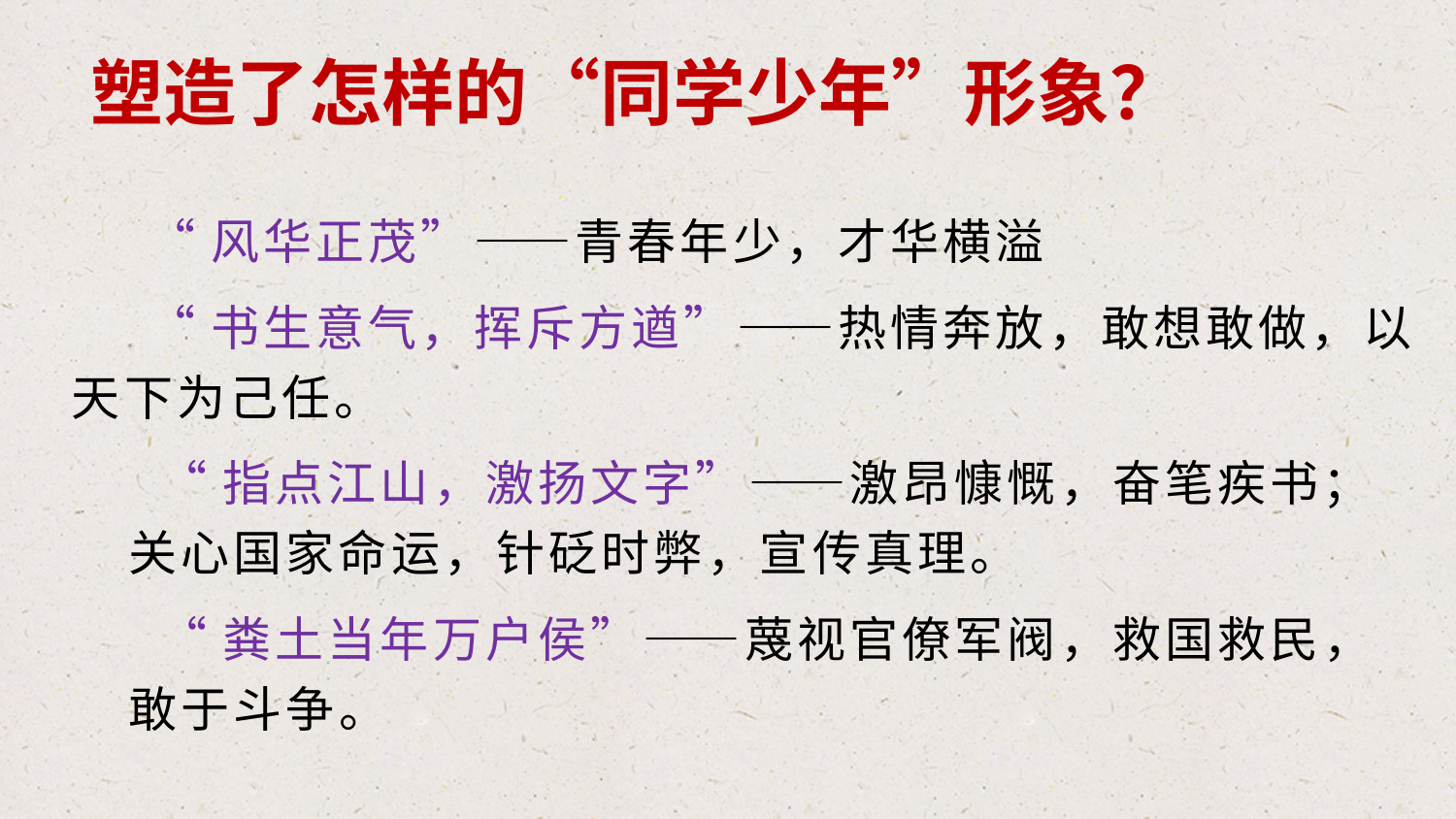

塑造了怎样的“同学少年”形象？
     “风华正茂”——青春年少，才华横溢
     “书生意气，挥斥方遒”——热情奔放，敢想敢做，以天下为己任。
  “指点江山，激扬文字”——激昂慷慨，奋笔疾书；关心国家命运，针砭时弊，宣传真理。
  “粪土当年万户侯”——蔑视官僚军阀，救国救民，敢于斗争。